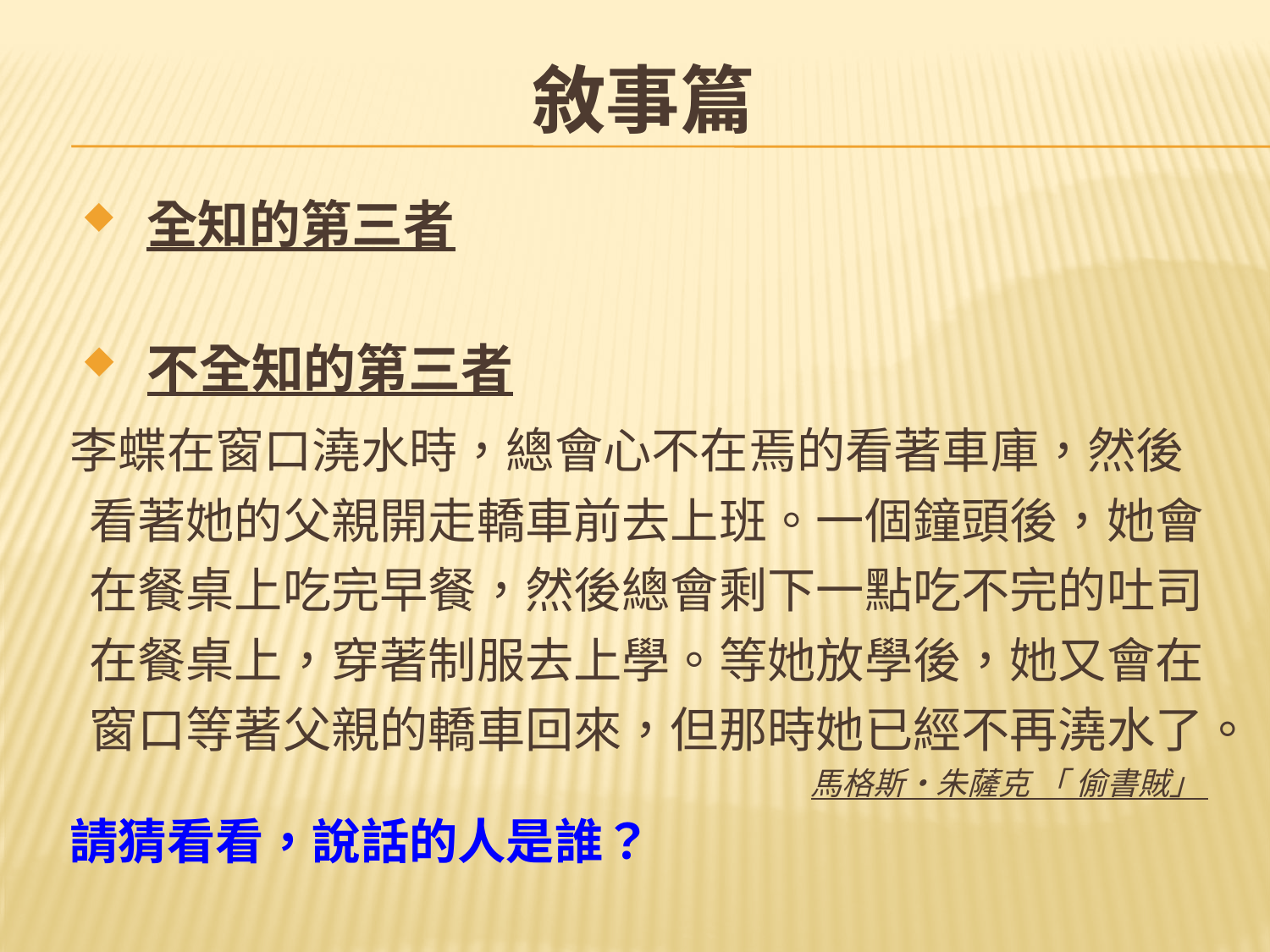

敘事篇

 全知的第三者

 不全知的第三者
  李蝶在窗口澆水時，總會心不在焉的看著車庫，然後看著她的父親開走轎車前去上班。一個鐘頭後，她會在餐桌上吃完早餐，然後總會剩下一點吃不完的吐司在餐桌上，穿著制服去上學。等她放學後，她又會在窗口等著父親的轎車回來，但那時她已經不再澆水了。
馬格斯‧朱薩克 「 偷書賊」
  請猜看看，說話的人是誰？